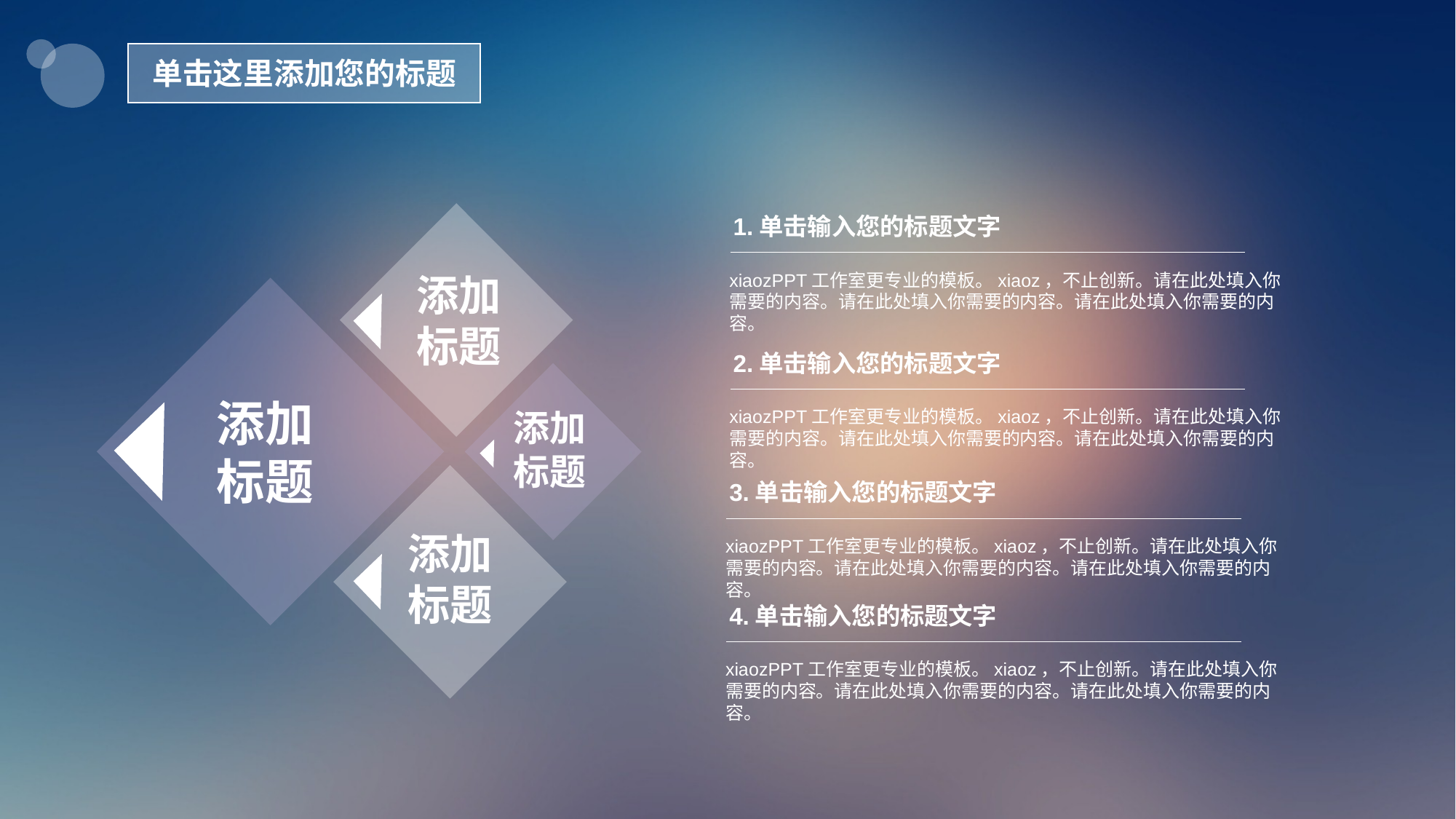

单击这里添加您的标题

1.单击输入您的标题文字
添加标题
xiaozPPT工作室更专业的模板。xiaoz，不止创新。请在此处填入你需要的内容。请在此处填入你需要的内容。请在此处填入你需要的内容。

2.单击输入您的标题文字

添加标题
添加标题
xiaozPPT工作室更专业的模板。xiaoz，不止创新。请在此处填入你需要的内容。请在此处填入你需要的内容。请在此处填入你需要的内容。

3.单击输入您的标题文字
添加标题
xiaozPPT工作室更专业的模板。xiaoz，不止创新。请在此处填入你需要的内容。请在此处填入你需要的内容。请在此处填入你需要的内容。

4.单击输入您的标题文字
xiaozPPT工作室更专业的模板。xiaoz，不止创新。请在此处填入你需要的内容。请在此处填入你需要的内容。请在此处填入你需要的内容。